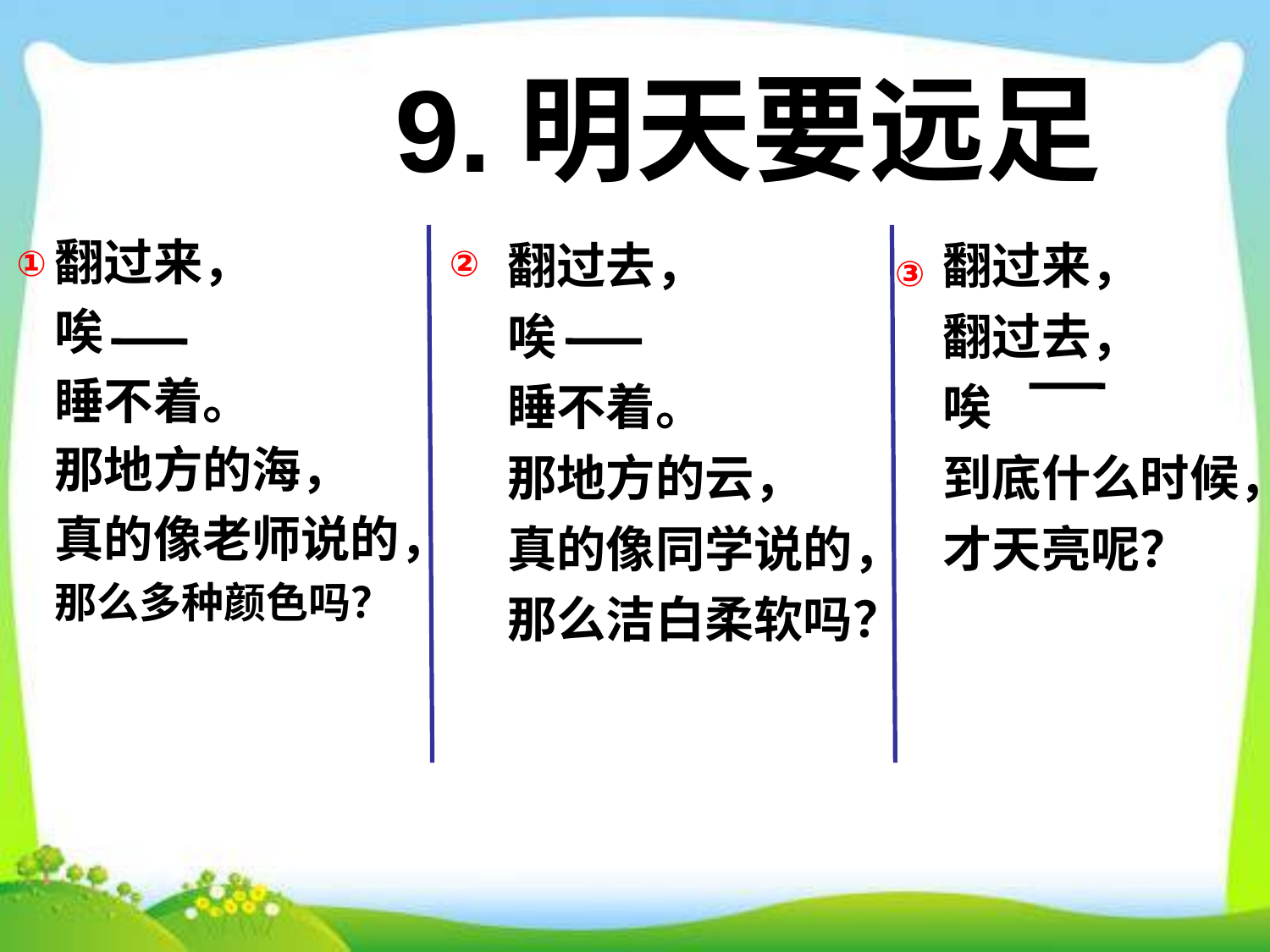

9.明天要远足
翻过来，
唉
睡不着。
那地方的海，
真的像老师说的，
那么多种颜色吗？
①
②
翻过去，
唉
睡不着。
那地方的云，
真的像同学说的，
那么洁白柔软吗？
翻过来，
翻过去，
唉
到底什么时候，
才天亮呢？
③